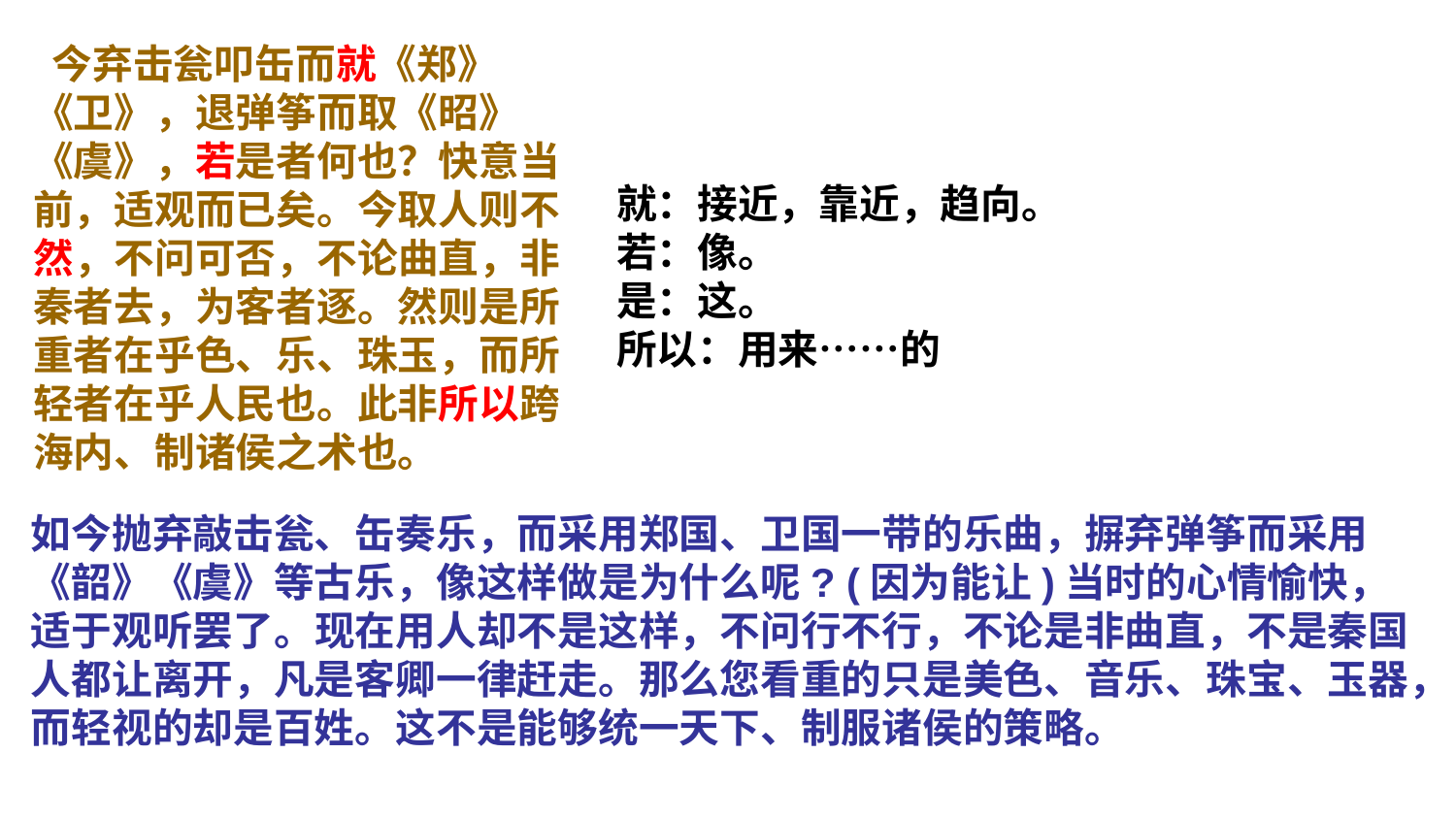

今弃击瓮叩缶而就《郑》《卫》，退弹筝而取《昭》《虞》，若是者何也？快意当前，适观而已矣。今取人则不然，不问可否，不论曲直，非秦者去，为客者逐。然则是所重者在乎色、乐、珠玉，而所轻者在乎人民也。此非所以跨海内、制诸侯之术也。

# 就：接近，靠近，趋向。 若：像。 是：这。 所以：用来……的
如今抛弃敲击瓮、缶奏乐，而采用郑国、卫国一带的乐曲，摒弃弹筝而采用《韶》《虞》等古乐，像这样做是为什么呢? (因为能让)当时的心情愉快，适于观听罢了。现在用人却不是这样，不问行不行，不论是非曲直，不是秦国人都让离开，凡是客卿一律赶走。那么您看重的只是美色、音乐、珠宝、玉器，而轻视的却是百姓。这不是能够统一天下、制服诸侯的策略。